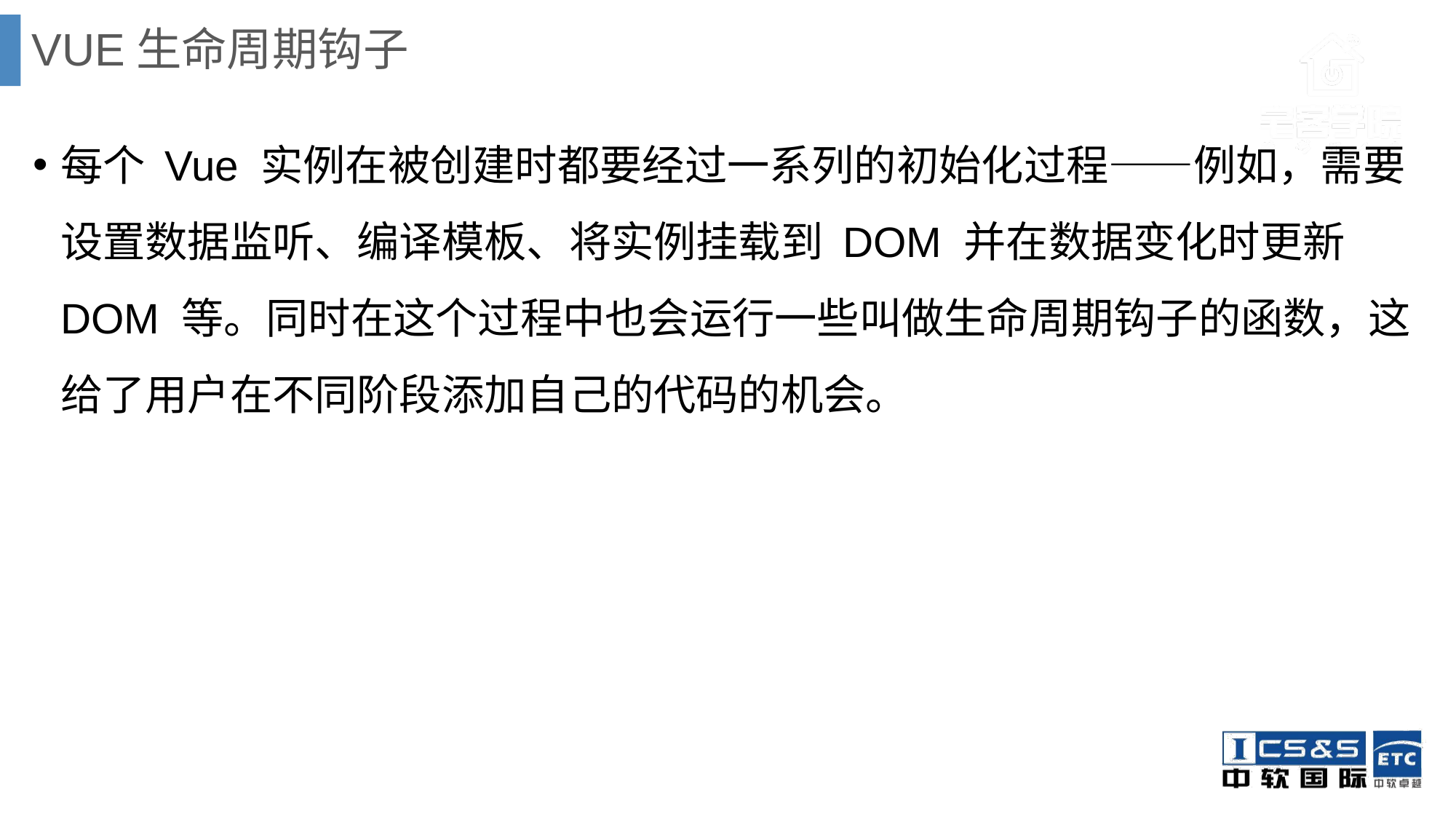

# VUE生命周期钩子
每个 Vue 实例在被创建时都要经过一系列的初始化过程——例如，需要设置数据监听、编译模板、将实例挂载到 DOM 并在数据变化时更新 DOM 等。同时在这个过程中也会运行一些叫做生命周期钩子的函数，这给了用户在不同阶段添加自己的代码的机会。